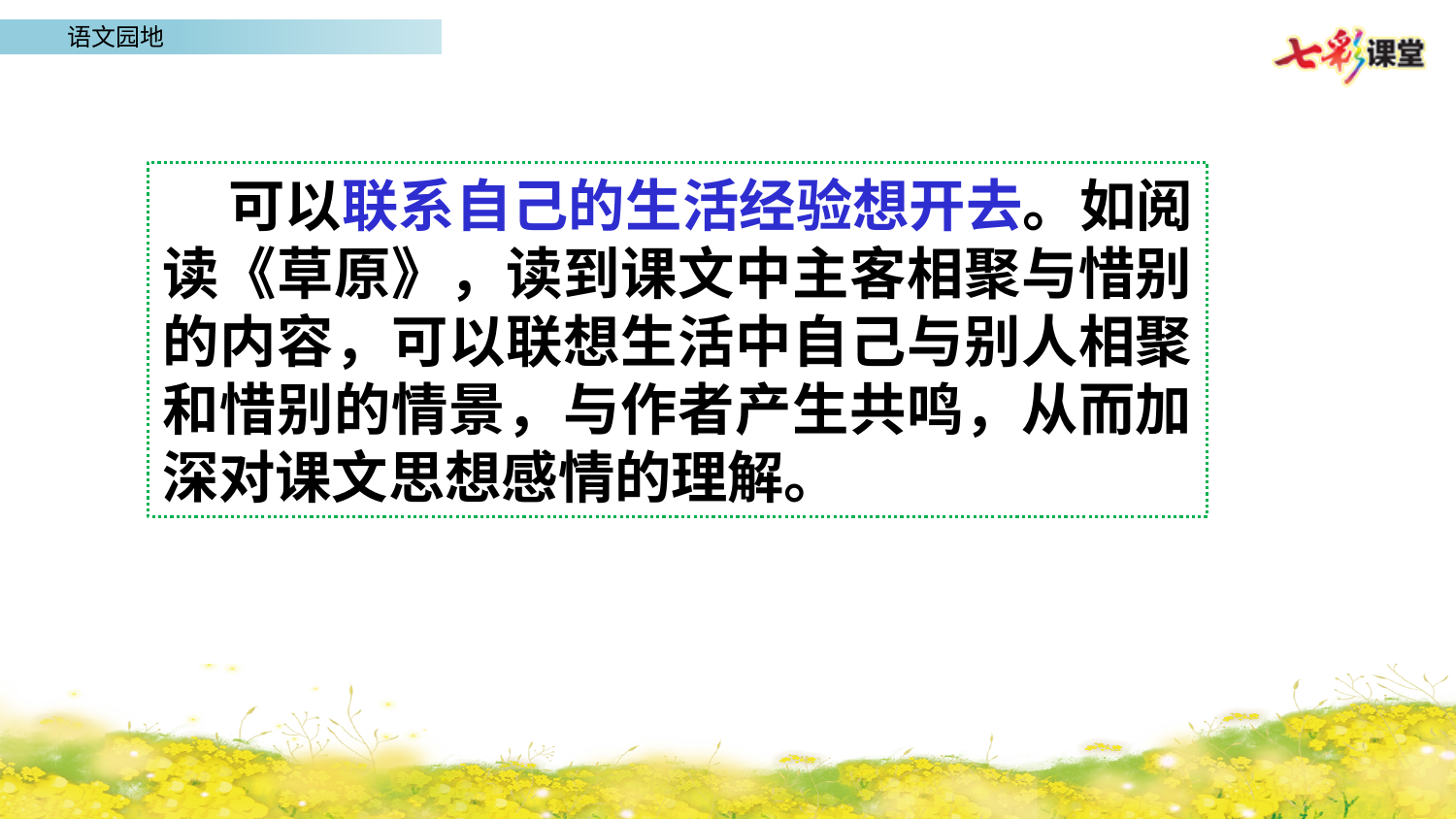

可以联系自己的生活经验想开去。如阅读《草原》，读到课文中主客相聚与惜别的内容，可以联想生活中自己与别人相聚和惜别的情景，与作者产生共鸣，从而加深对课文思想感情的理解。